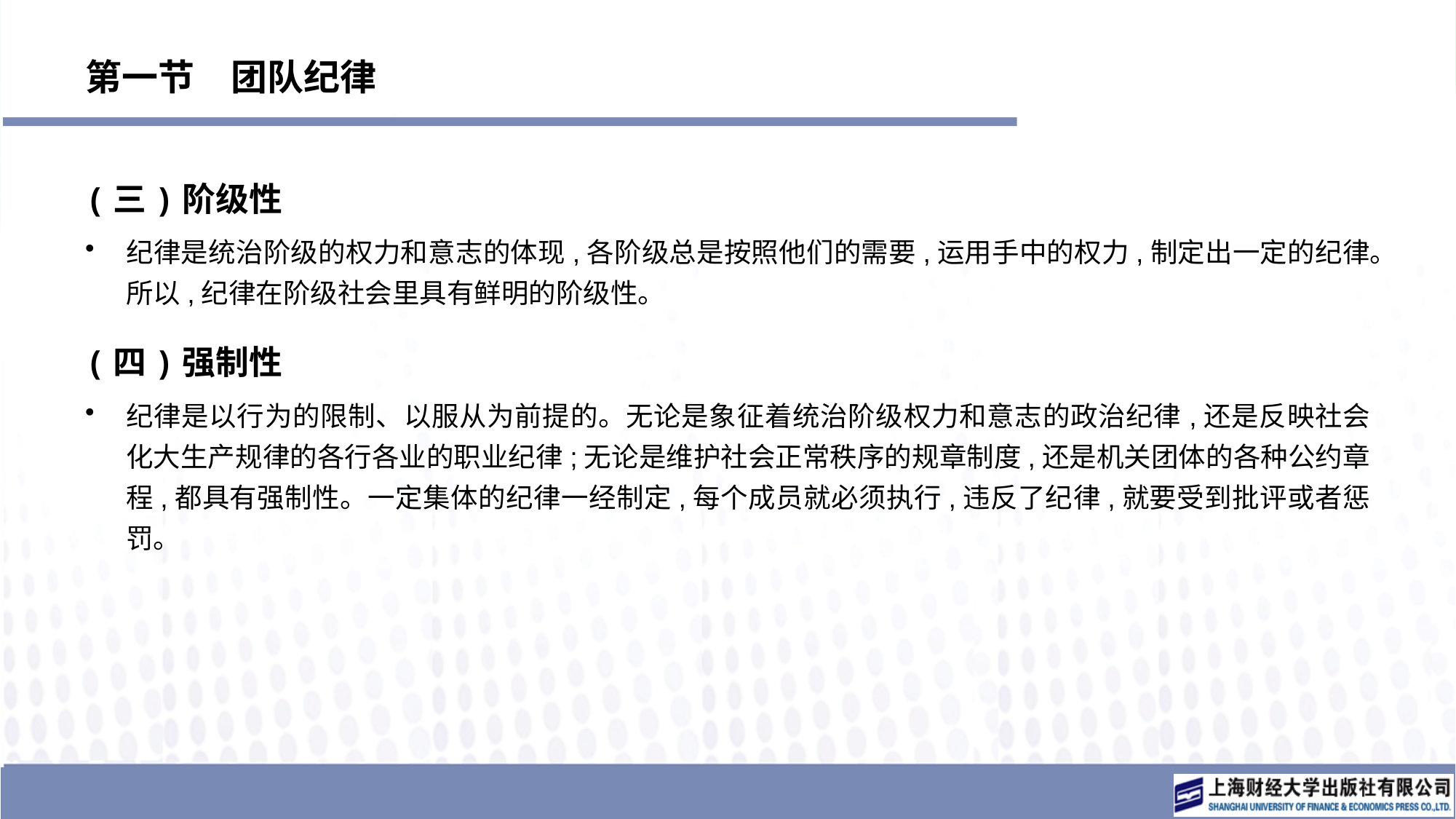

# 第一节　团队纪律
(三)阶级性
纪律是统治阶级的权力和意志的体现,各阶级总是按照他们的需要,运用手中的权力,制定出一定的纪律。所以,纪律在阶级社会里具有鲜明的阶级性。
(四)强制性
纪律是以行为的限制、以服从为前提的。无论是象征着统治阶级权力和意志的政治纪律,还是反映社会化大生产规律的各行各业的职业纪律;无论是维护社会正常秩序的规章制度,还是机关团体的各种公约章程,都具有强制性。一定集体的纪律一经制定,每个成员就必须执行,违反了纪律,就要受到批评或者惩罚。